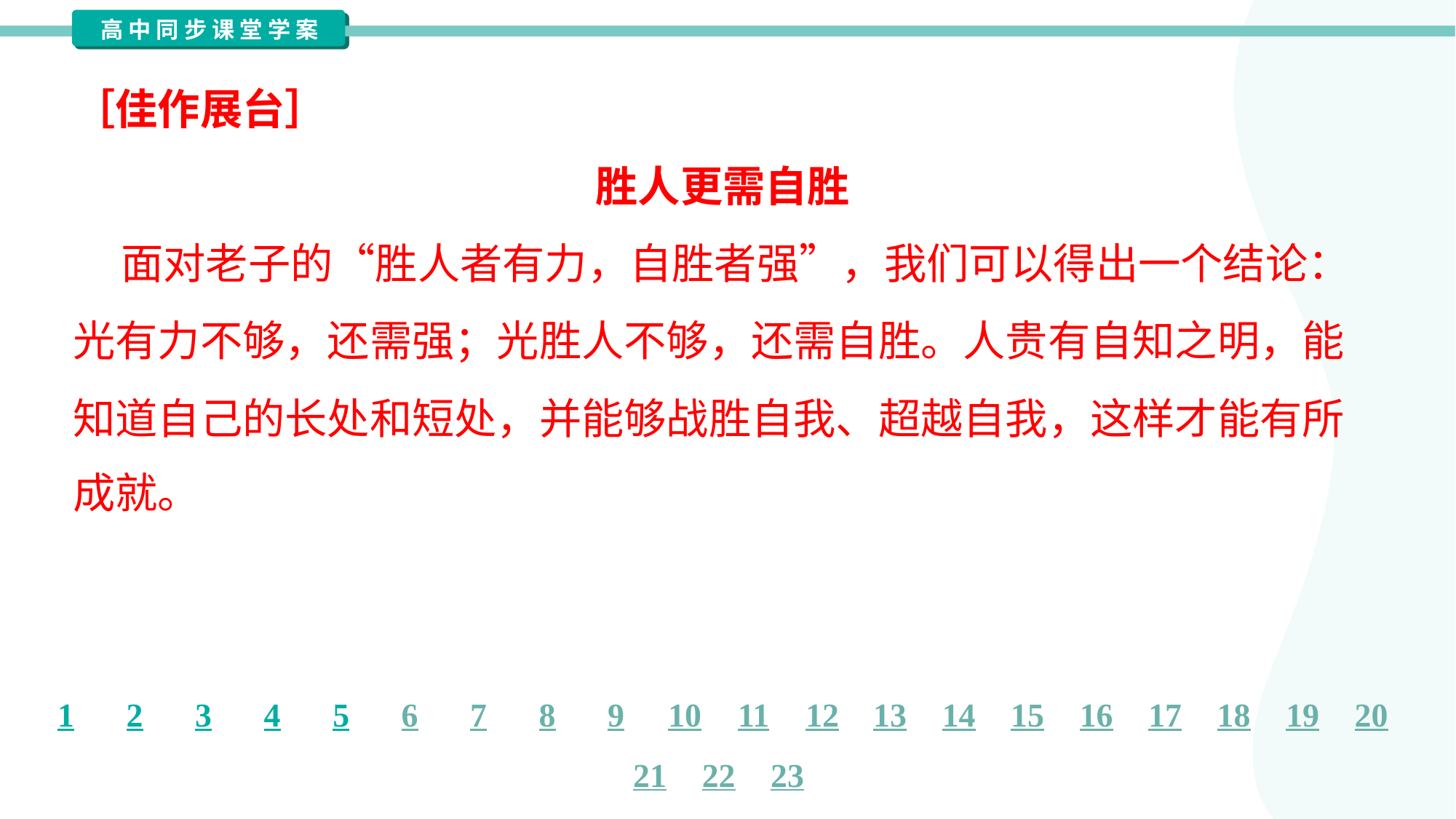

［佳作展台］
胜人更需自胜
    面对老子的“胜人者有力，自胜者强”，我们可以得出一个结论：
光有力不够，还需强；光胜人不够，还需自胜。人贵有自知之明，能
知道自己的长处和短处，并能够战胜自我、超越自我，这样才能有所
成就。